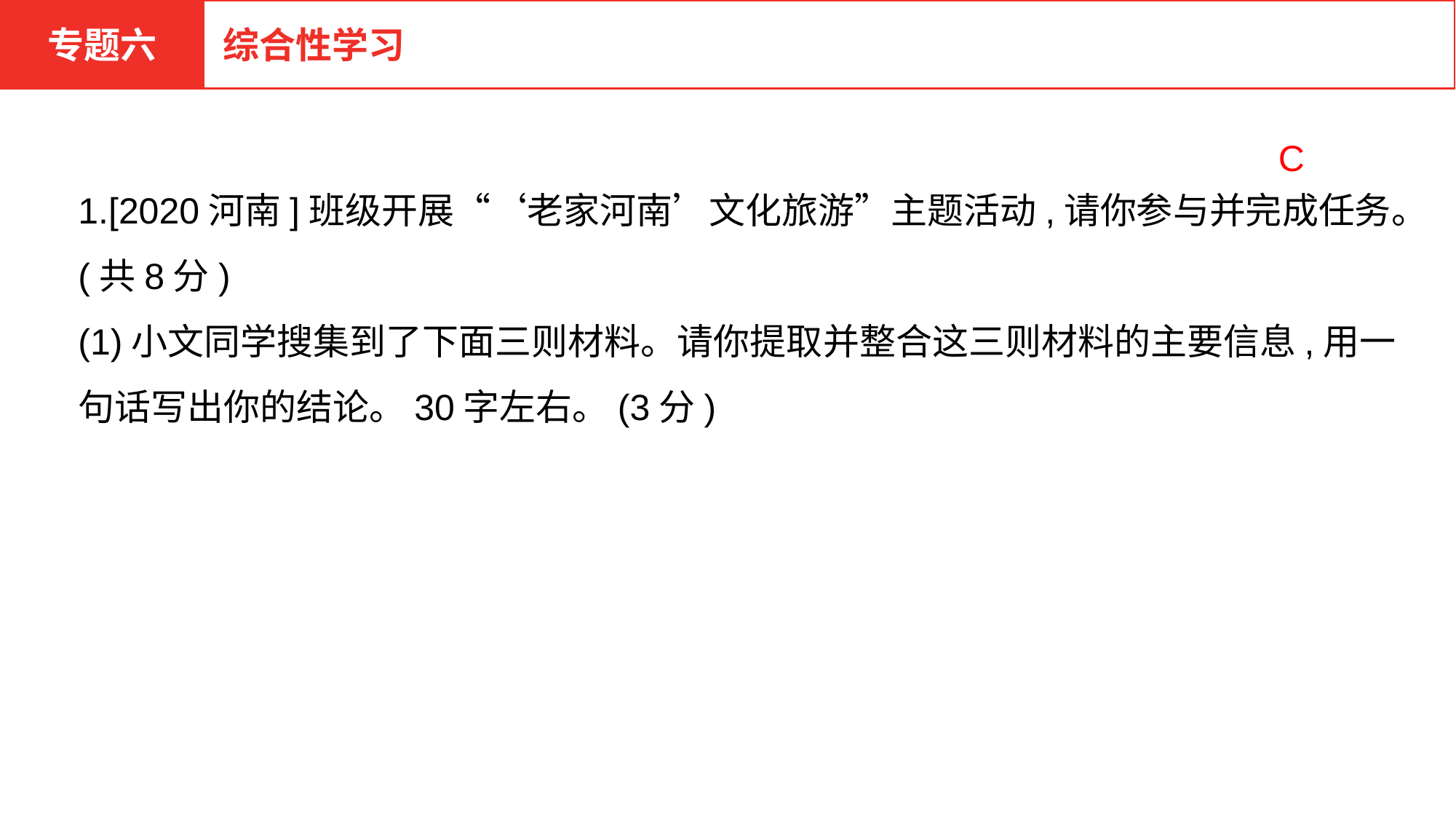

专题六
综合性学习
C
1.[2020河南]班级开展“‘老家河南’文化旅游”主题活动,请你参与并完成任务。(共8分)
(1)小文同学搜集到了下面三则材料。请你提取并整合这三则材料的主要信息,用一句话写出你的结论。30字左右。(3分)